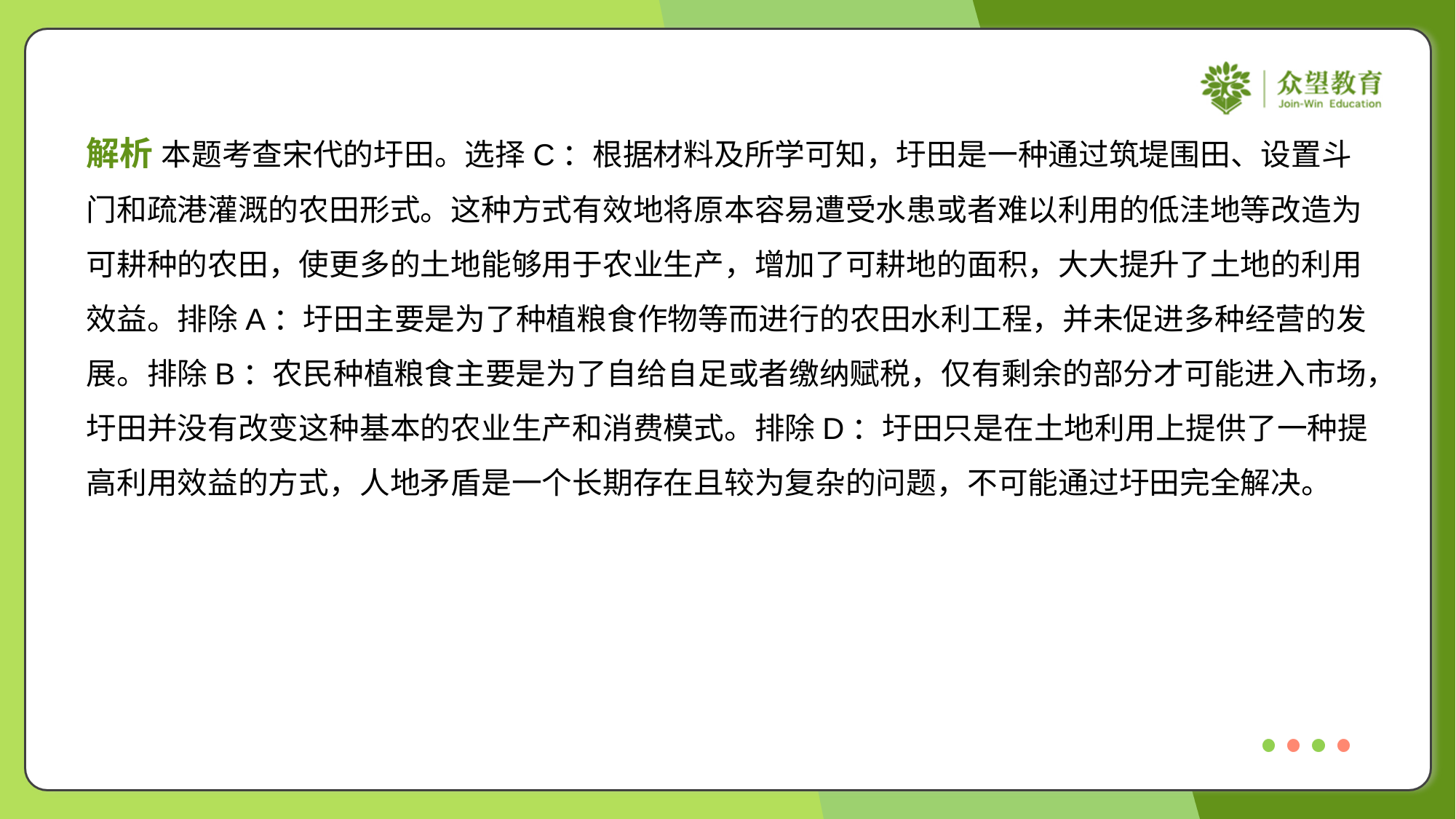

解析 本题考查宋代的圩田。选择C：根据材料及所学可知，圩田是一种通过筑堤围田、设置斗
门和疏港灌溉的农田形式。这种方式有效地将原本容易遭受水患或者难以利用的低洼地等改造为
可耕种的农田，使更多的土地能够用于农业生产，增加了可耕地的面积，大大提升了土地的利用
效益。排除A：圩田主要是为了种植粮食作物等而进行的农田水利工程，并未促进多种经营的发
展。排除B：农民种植粮食主要是为了自给自足或者缴纳赋税，仅有剩余的部分才可能进入市场，
圩田并没有改变这种基本的农业生产和消费模式。排除D：圩田只是在土地利用上提供了一种提
高利用效益的方式，人地矛盾是一个长期存在且较为复杂的问题，不可能通过圩田完全解决。